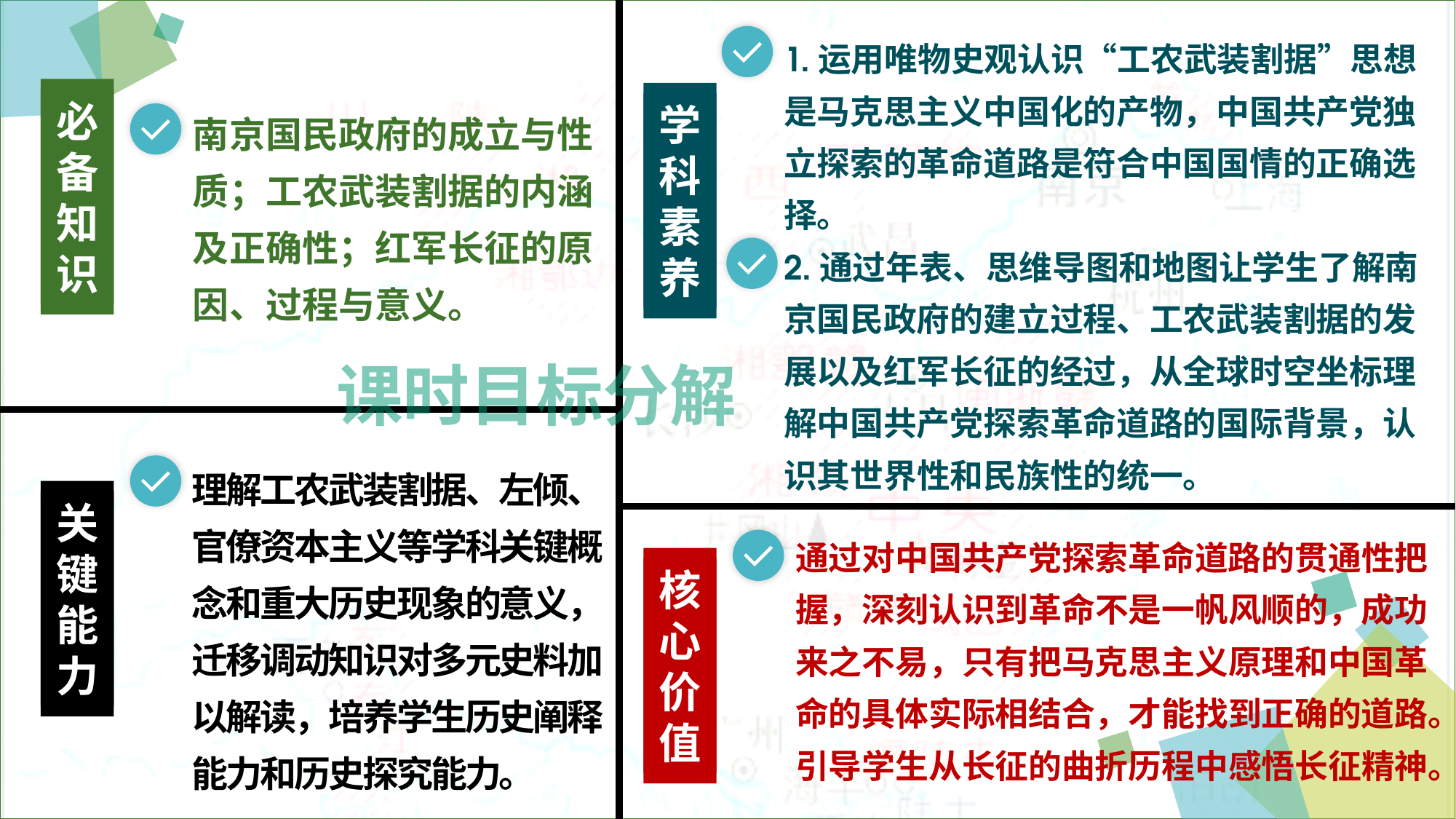

1.运用唯物史观认识“工农武装割据”思想是马克思主义中国化的产物，中国共产党独立探索的革命道路是符合中国国情的正确选择。
2.通过年表、思维导图和地图让学生了解南京国民政府的建立过程、工农武装割据的发展以及红军长征的经过，从全球时空坐标理解中国共产党探索革命道路的国际背景，认识其世界性和民族性的统一。

必备知识

学科素养
南京国民政府的成立与性质；工农武装割据的内涵及正确性；红军长征的原因、过程与意义。

课时目标分解
理解工农武装割据、左倾、官僚资本主义等学科关键概念和重大历史现象的意义，迁移调动知识对多元史料加以解读，培养学生历史阐释能力和历史探究能力。

关键能力
通过对中国共产党探索革命道路的贯通性把握，深刻认识到革命不是一帆风顺的，成功来之不易，只有把马克思主义原理和中国革命的具体实际相结合，才能找到正确的道路。引导学生从长征的曲折历程中感悟长征精神。

核心价值